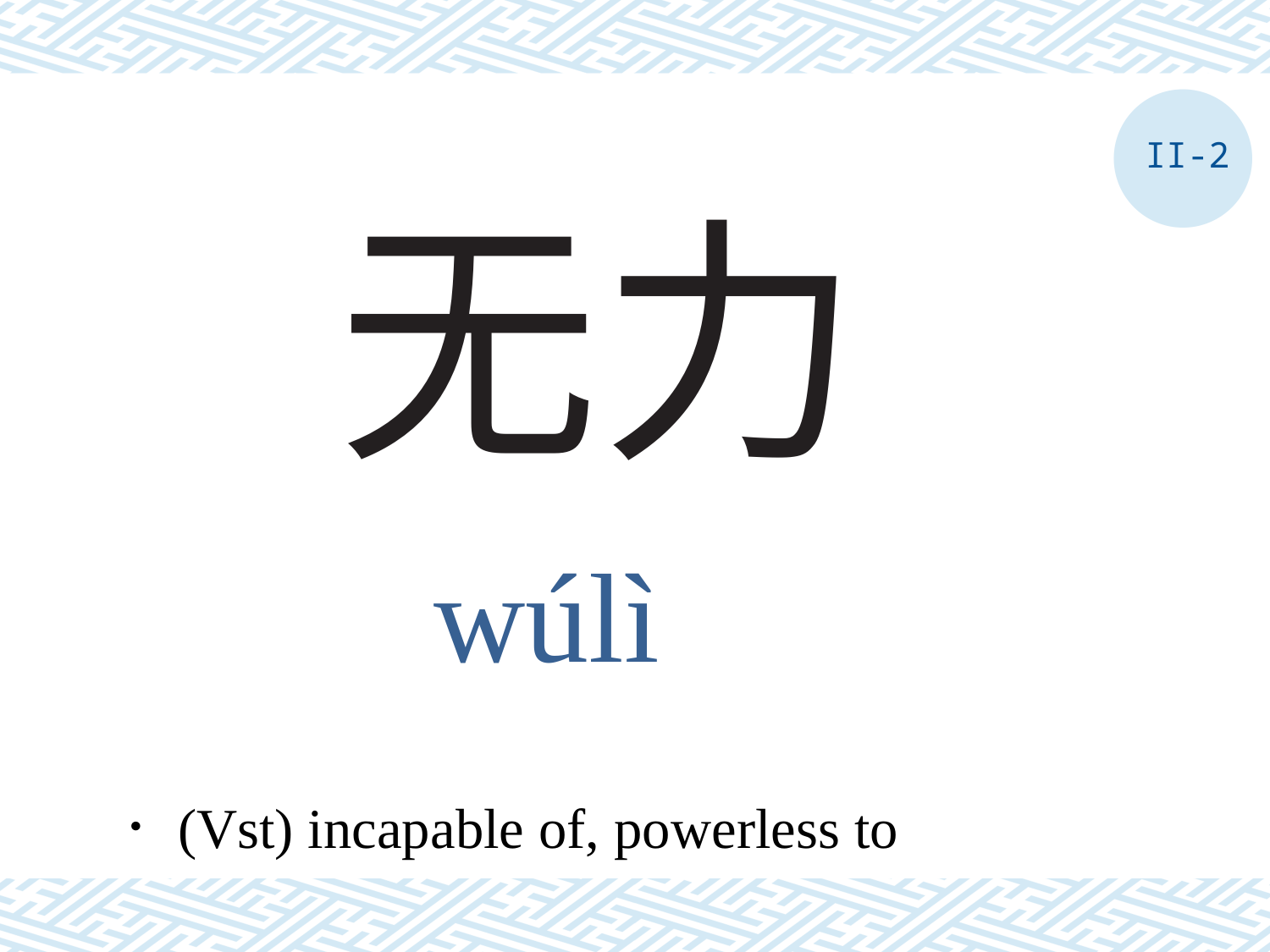

II-2

# 无力
wúlì
．(Vst) incapable of, powerless to